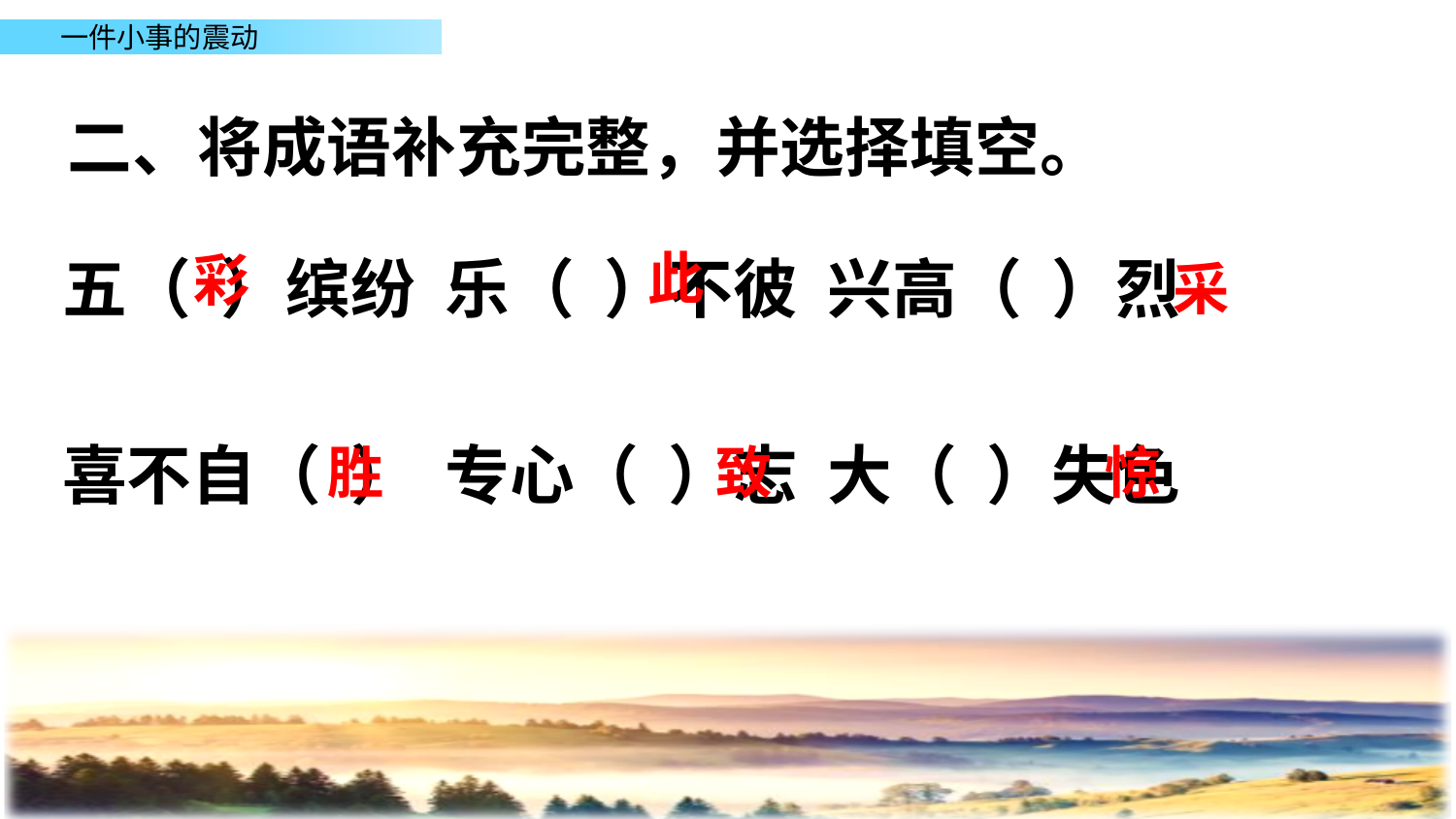

二、将成语补充完整，并选择填空。
五（  ）缤纷  乐（  ）不彼  兴高（  ）烈

喜不自（  ）  专心（  ）志  大（  ）失色
此
彩
采
胜
致
惊